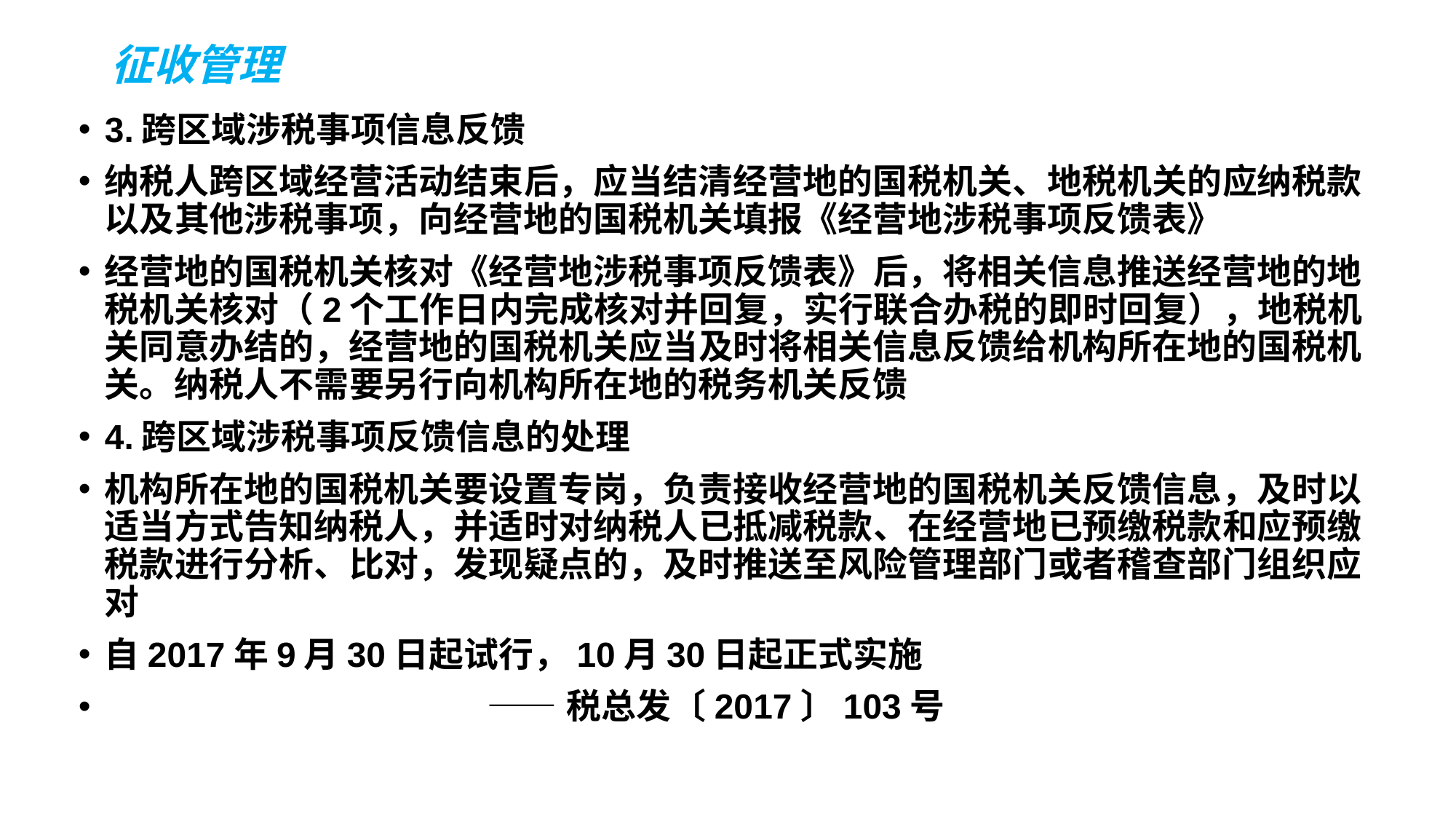

# 征收管理
3.跨区域涉税事项信息反馈
纳税人跨区域经营活动结束后，应当结清经营地的国税机关、地税机关的应纳税款以及其他涉税事项，向经营地的国税机关填报《经营地涉税事项反馈表》
经营地的国税机关核对《经营地涉税事项反馈表》后，将相关信息推送经营地的地税机关核对（2个工作日内完成核对并回复，实行联合办税的即时回复），地税机关同意办结的，经营地的国税机关应当及时将相关信息反馈给机构所在地的国税机关。纳税人不需要另行向机构所在地的税务机关反馈
4.跨区域涉税事项反馈信息的处理
机构所在地的国税机关要设置专岗，负责接收经营地的国税机关反馈信息，及时以适当方式告知纳税人，并适时对纳税人已抵减税款、在经营地已预缴税款和应预缴税款进行分析、比对，发现疑点的，及时推送至风险管理部门或者稽查部门组织应对
自2017年9月30日起试行，10月30日起正式实施
                                                ——税总发〔2017〕103号